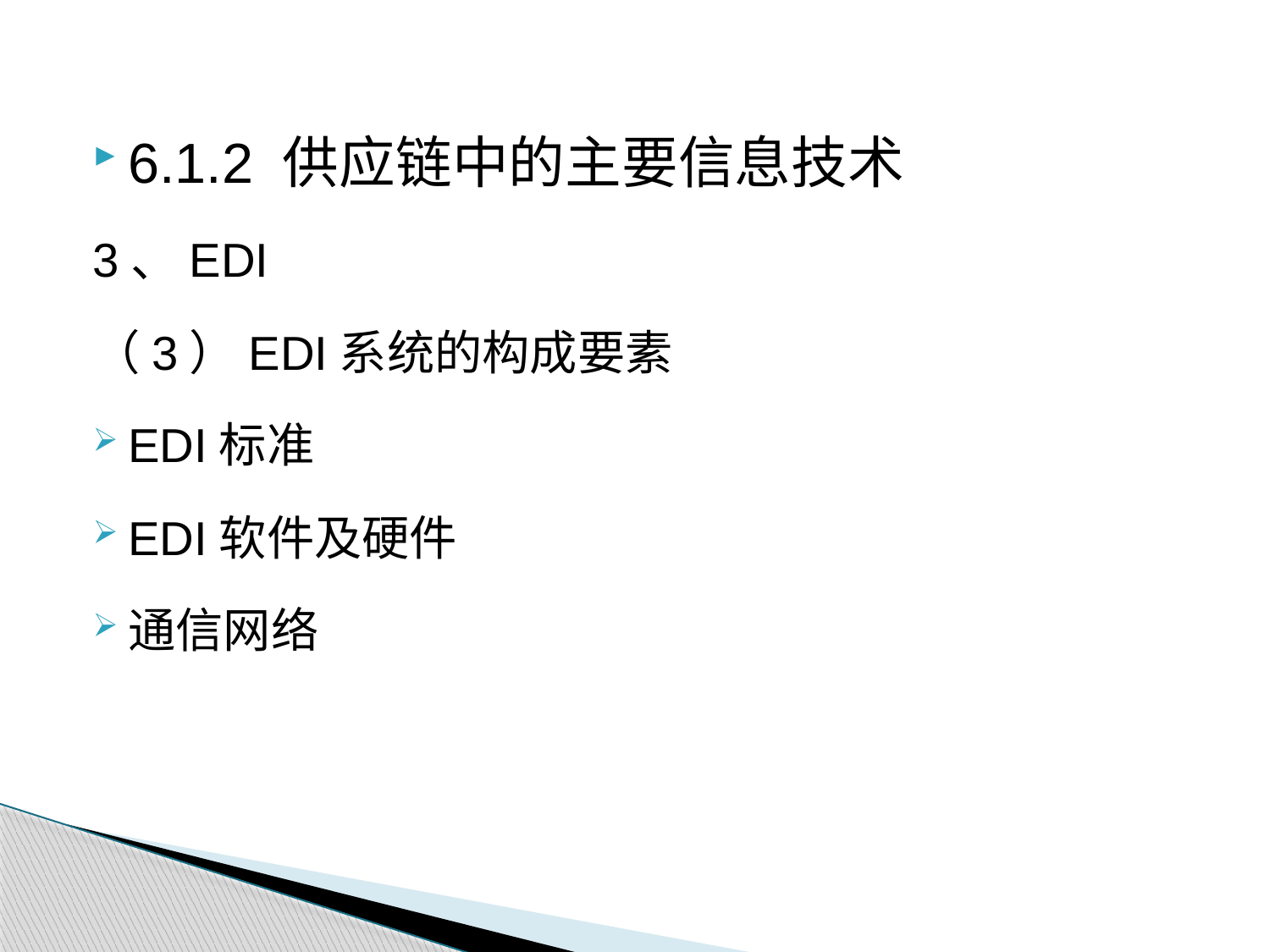

6.1.2 供应链中的主要信息技术
3、EDI
（3）EDI系统的构成要素
EDI标准
EDI软件及硬件
通信网络